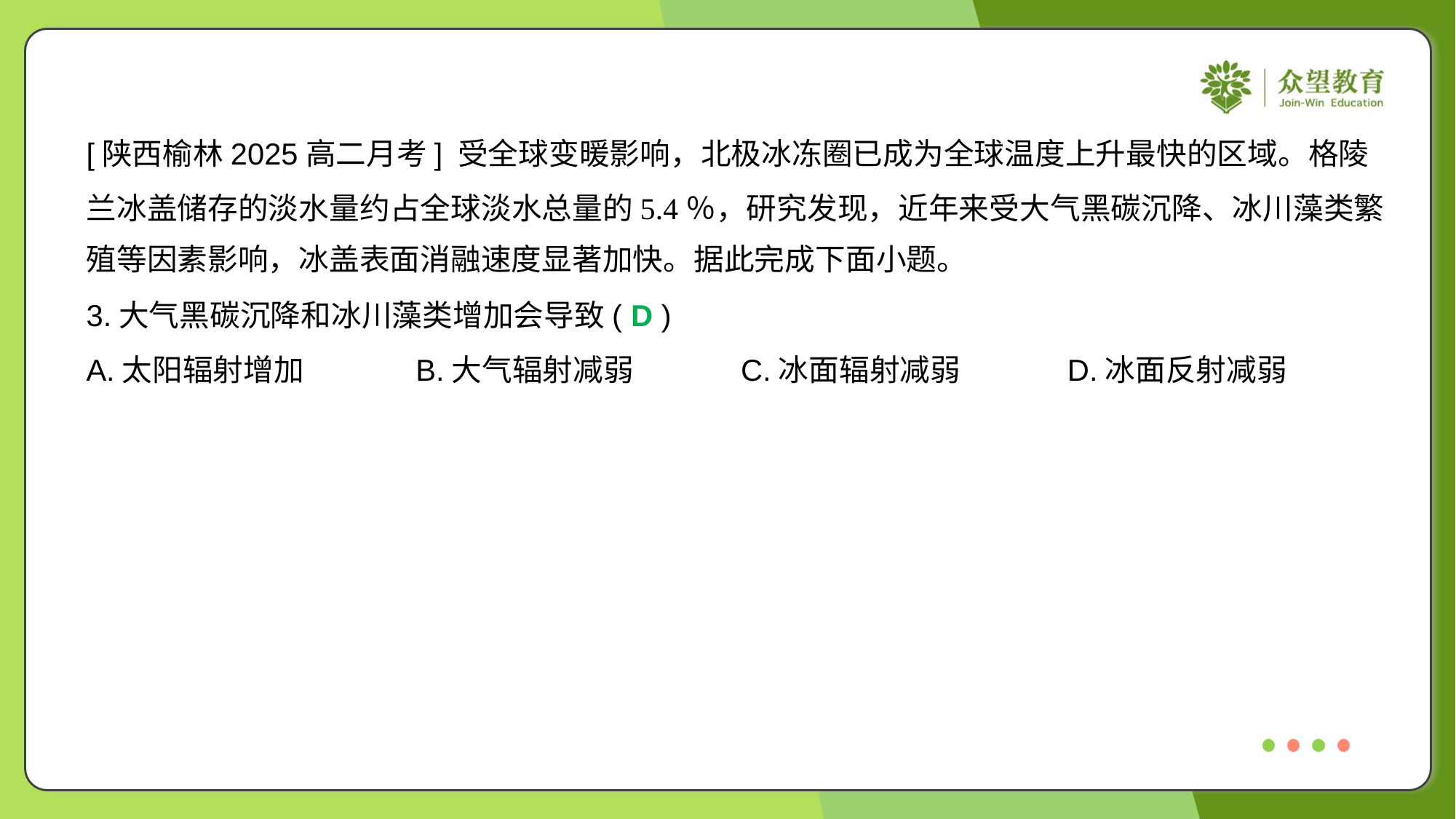

[陕西榆林2025高二月考] 受全球变暖影响，北极冰冻圈已成为全球温度上升最快的区域。格陵
兰冰盖储存的淡水量约占全球淡水总量的5.4％，研究发现，近年来受大气黑碳沉降、冰川藻类繁
殖等因素影响，冰盖表面消融速度显著加快。据此完成下面小题。
3.大气黑碳沉降和冰川藻类增加会导致(     )
D
A.太阳辐射增加	B.大气辐射减弱	C.冰面辐射减弱	D.冰面反射减弱